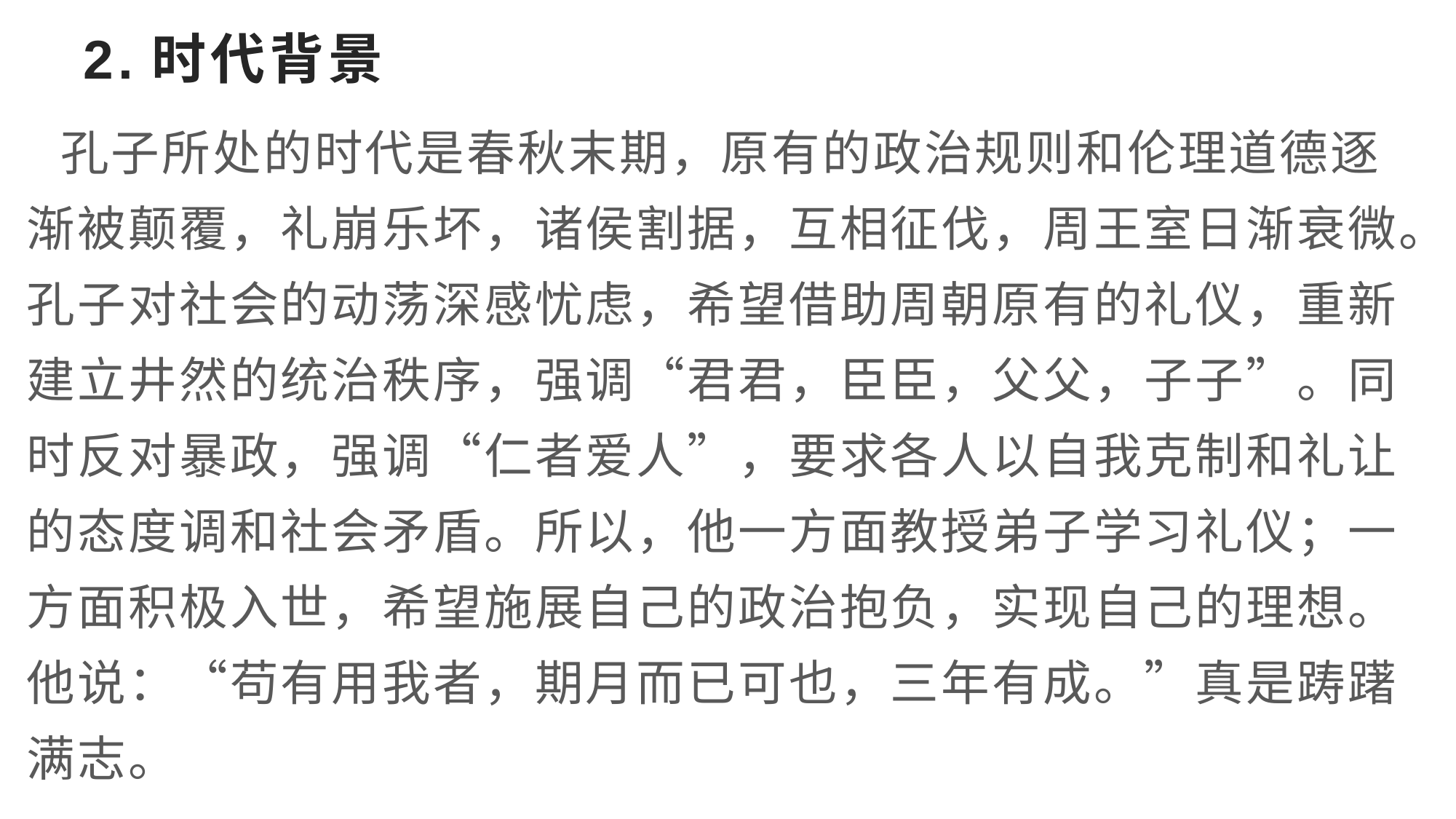

# 2.时代背景
  孔子所处的时代是春秋末期，原有的政治规则和伦理道德逐渐被颠覆，礼崩乐坏，诸侯割据，互相征伐，周王室日渐衰微。孔子对社会的动荡深感忧虑，希望借助周朝原有的礼仪，重新建立井然的统治秩序，强调“君君，臣臣，父父，子子”。同时反对暴政，强调“仁者爱人”，要求各人以自我克制和礼让的态度调和社会矛盾。所以，他一方面教授弟子学习礼仪；一方面积极入世，希望施展自己的政治抱负，实现自己的理想。他说：“苟有用我者，期月而已可也，三年有成。”真是踌躇满志。